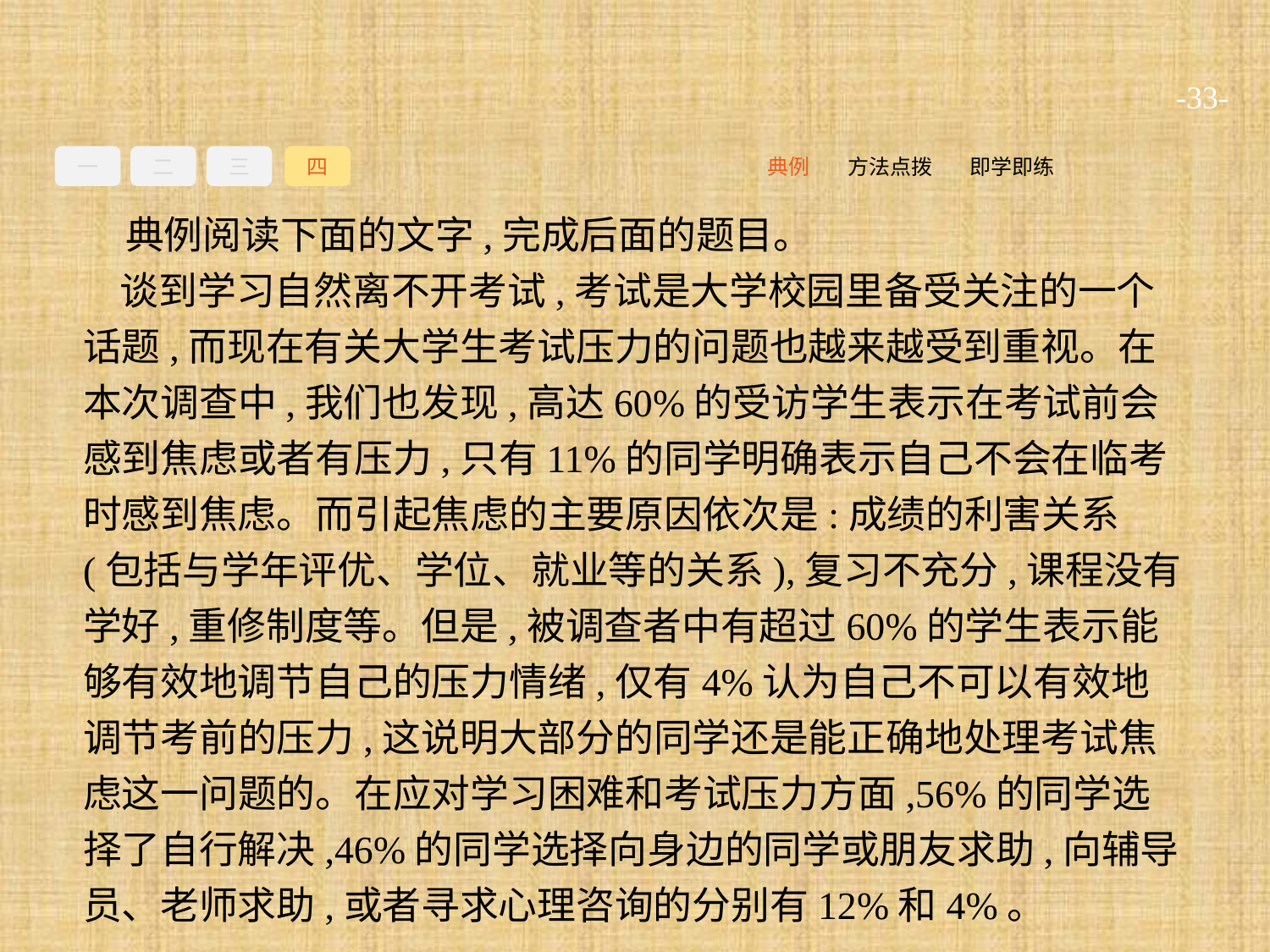

-33-
一
二
三
四
即学即练
方法点拨
典例
典例阅读下面的文字,完成后面的题目。
谈到学习自然离不开考试,考试是大学校园里备受关注的一个话题,而现在有关大学生考试压力的问题也越来越受到重视。在本次调查中,我们也发现,高达60%的受访学生表示在考试前会感到焦虑或者有压力,只有11%的同学明确表示自己不会在临考时感到焦虑。而引起焦虑的主要原因依次是:成绩的利害关系(包括与学年评优、学位、就业等的关系),复习不充分,课程没有学好,重修制度等。但是,被调查者中有超过60%的学生表示能够有效地调节自己的压力情绪,仅有4%认为自己不可以有效地调节考前的压力,这说明大部分的同学还是能正确地处理考试焦虑这一问题的。在应对学习困难和考试压力方面,56%的同学选择了自行解决,46%的同学选择向身边的同学或朋友求助,向辅导员、老师求助,或者寻求心理咨询的分别有12%和4%。